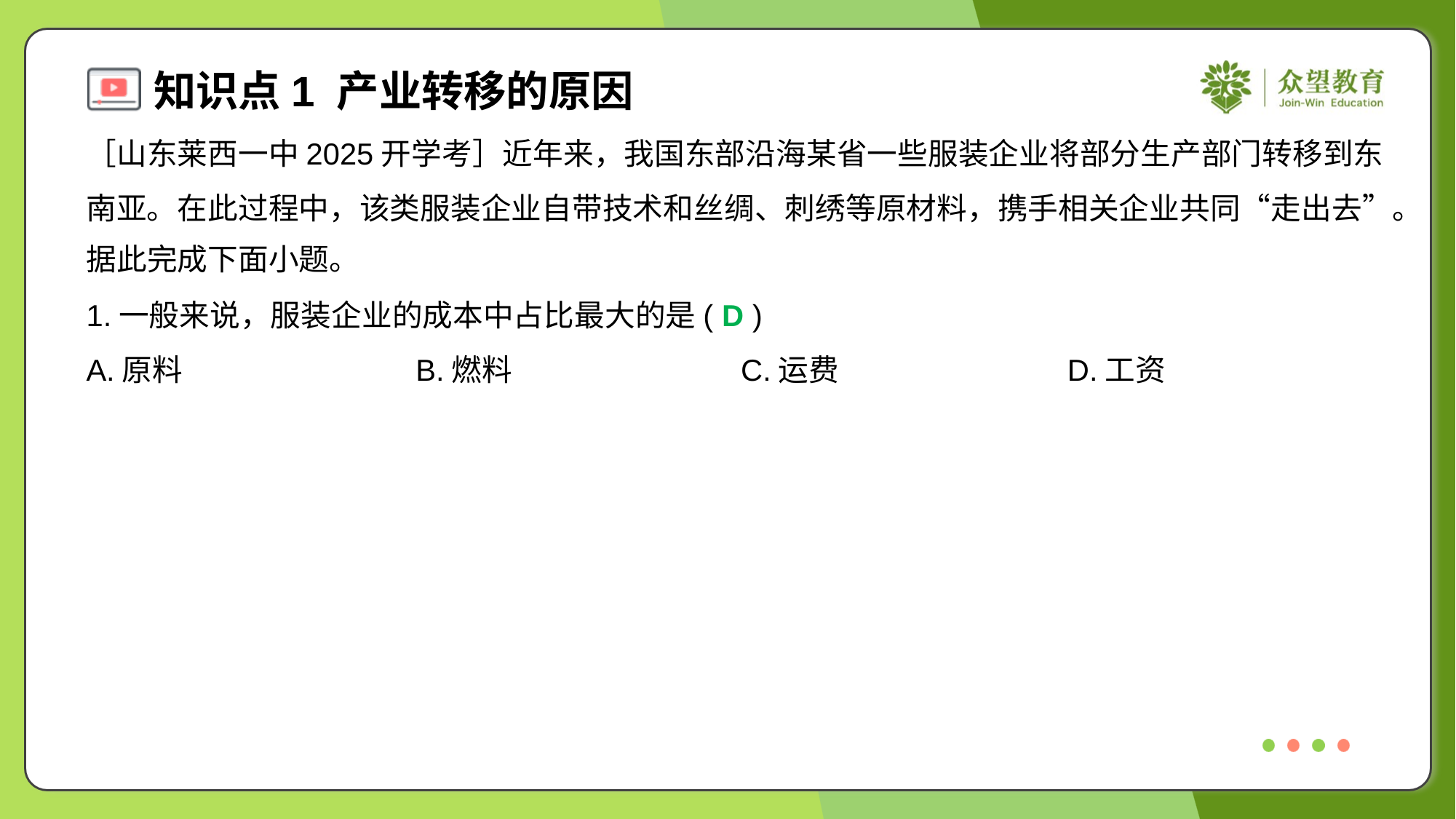

［山东莱西一中2025开学考］近年来，我国东部沿海某省一些服装企业将部分生产部门转移到东
南亚。在此过程中，该类服装企业自带技术和丝绸、刺绣等原材料，携手相关企业共同“走出去”。
据此完成下面小题。
1.一般来说，服装企业的成本中占比最大的是(     )
D
A.原料	B.燃料	C.运费	D.工资